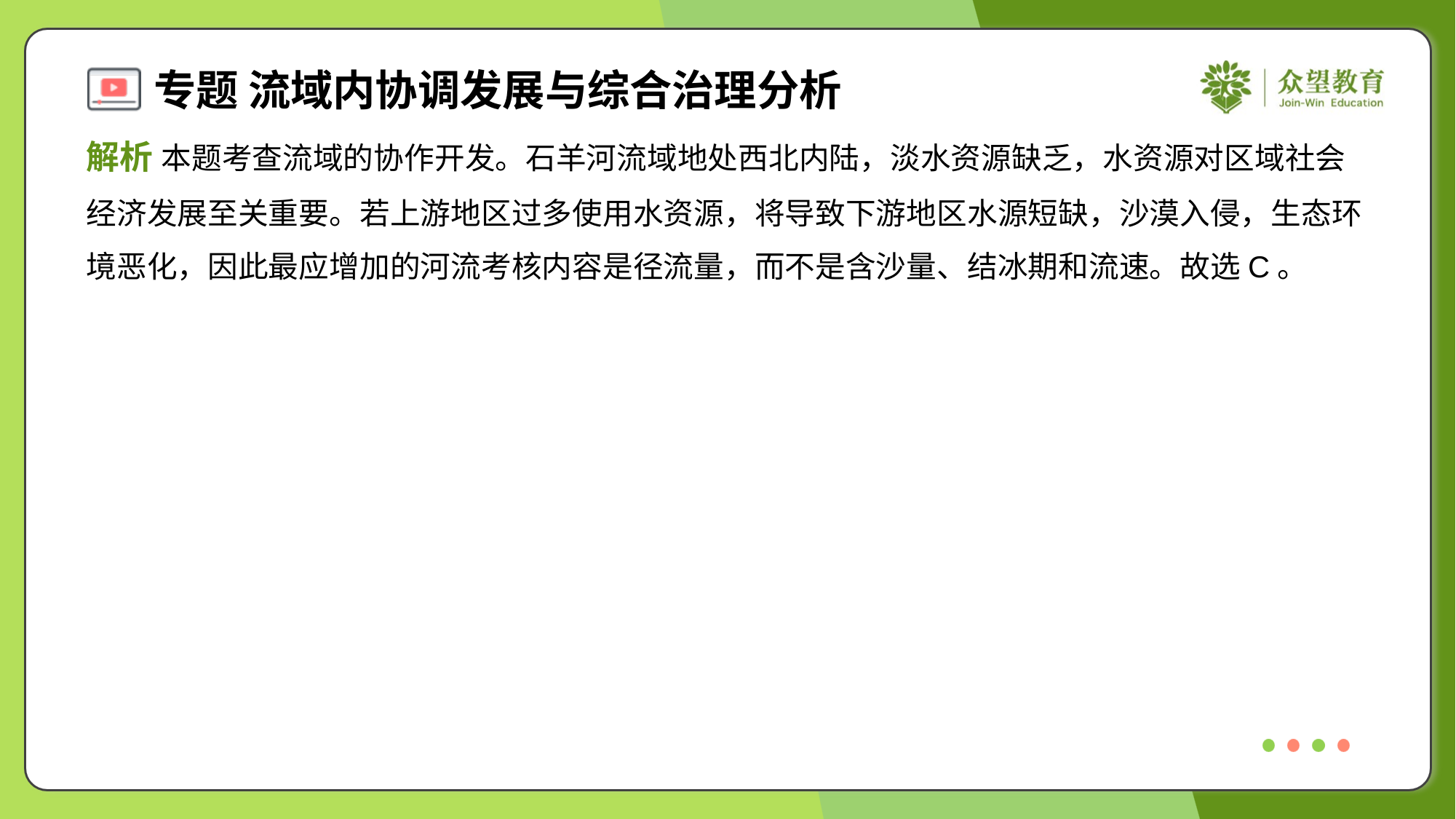

解析 本题考查流域的协作开发。石羊河流域地处西北内陆，淡水资源缺乏，水资源对区域社会
经济发展至关重要。若上游地区过多使用水资源，将导致下游地区水源短缺，沙漠入侵，生态环
境恶化，因此最应增加的河流考核内容是径流量，而不是含沙量、结冰期和流速。故选C。